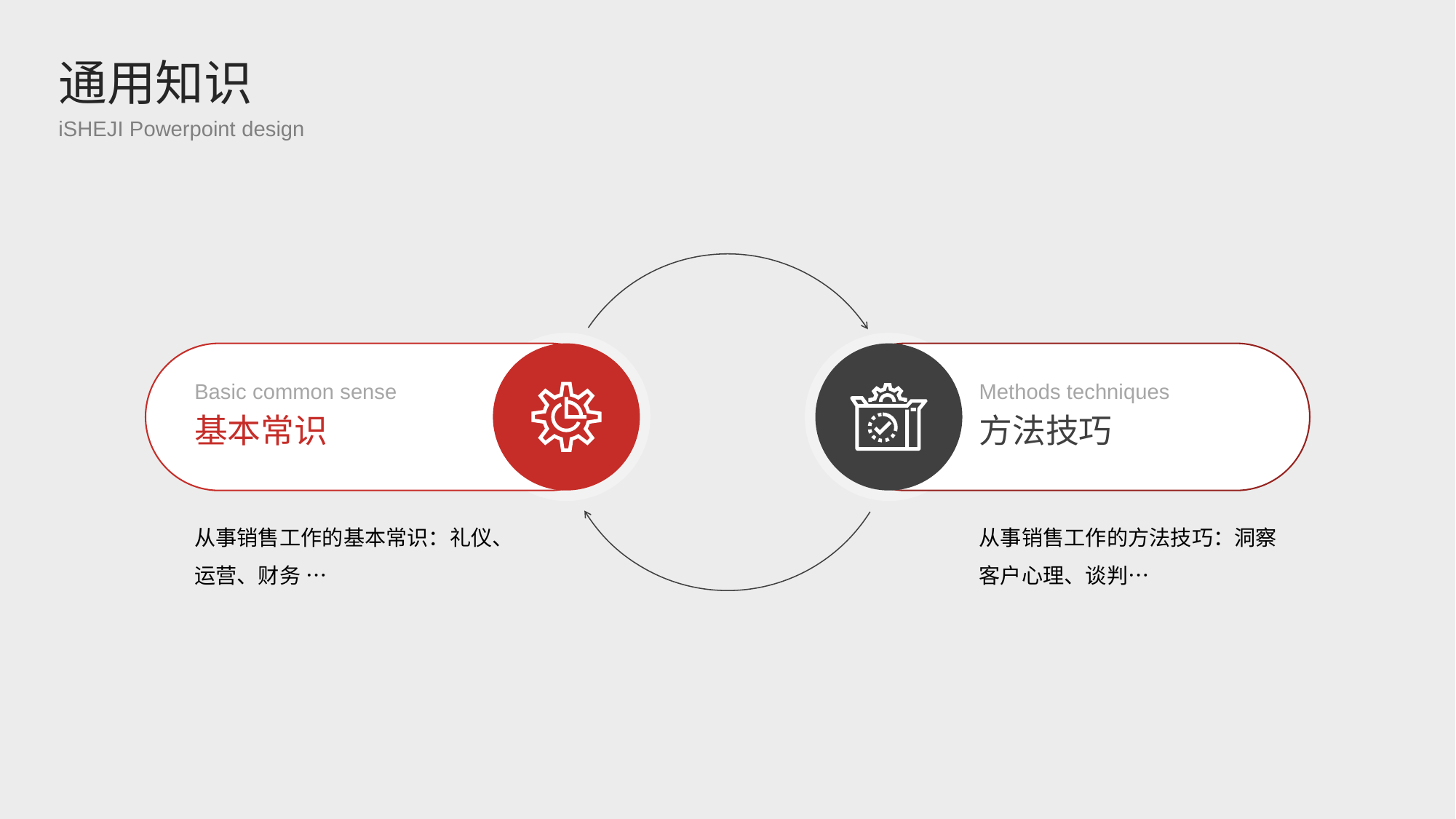

通用知识
iSHEJI Powerpoint design

Basic common sense
Methods techniques

基本常识
方法技巧
从事销售工作的基本常识：礼仪、运营、财务 …
从事销售工作的方法技巧：洞察客户心理、谈判…